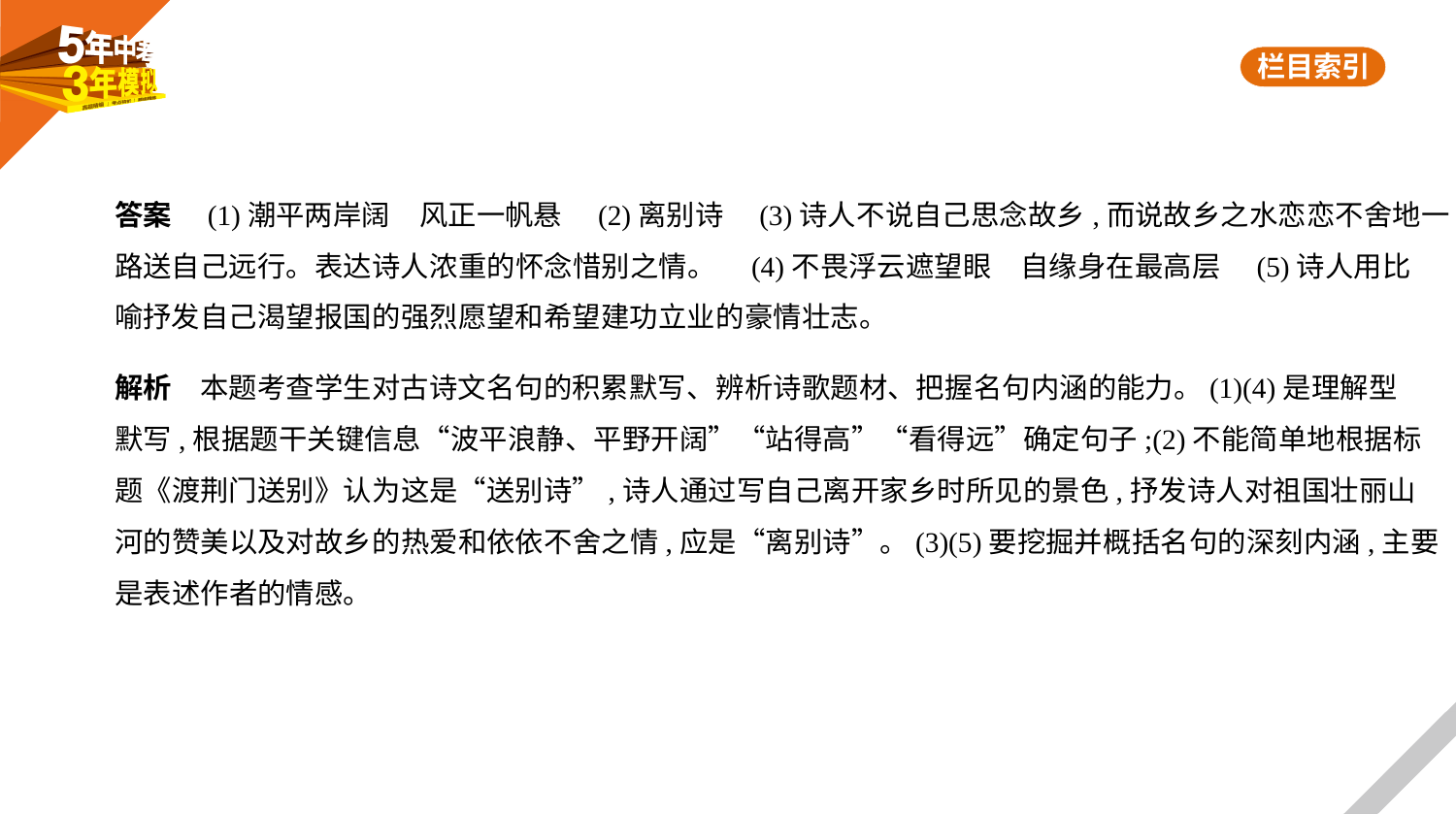

答案　(1)潮平两岸阔　风正一帆悬　(2)离别诗　(3)诗人不说自己思念故乡,而说故乡之水恋恋不舍地一
路送自己远行。表达诗人浓重的怀念惜别之情。　(4)不畏浮云遮望眼　自缘身在最高层　(5)诗人用比
喻抒发自己渴望报国的强烈愿望和希望建功立业的豪情壮志。
解析　本题考查学生对古诗文名句的积累默写、辨析诗歌题材、把握名句内涵的能力。(1)(4)是理解型
默写,根据题干关键信息“波平浪静、平野开阔”“站得高”“看得远”确定句子;(2)不能简单地根据标
题《渡荆门送别》认为这是“送别诗”,诗人通过写自己离开家乡时所见的景色,抒发诗人对祖国壮丽山
河的赞美以及对故乡的热爱和依依不舍之情,应是“离别诗”。(3)(5)要挖掘并概括名句的深刻内涵,主要
是表述作者的情感。